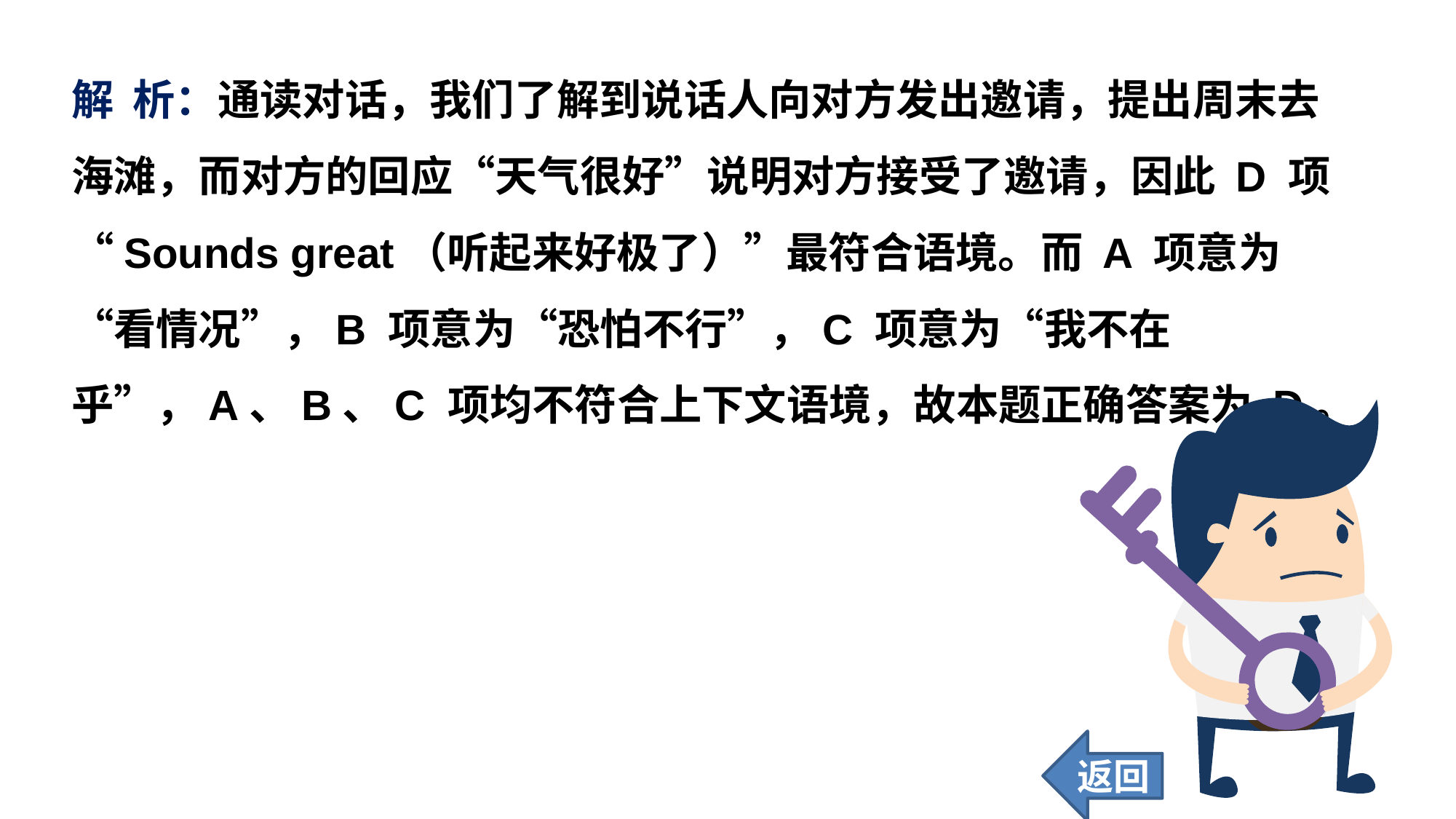

解  析：通读对话，我们了解到说话人向对方发出邀请，提出周末去海滩，而对方的回应“天气很好”说明对方接受了邀请，因此 D 项“Sounds great（听起来好极了）”最符合语境。而 A 项意为“看情况”，B 项意为“恐怕不行”，C 项意为“我不在乎”，A、B、C 项均不符合上下文语境，故本题正确答案为 D。

返回
133